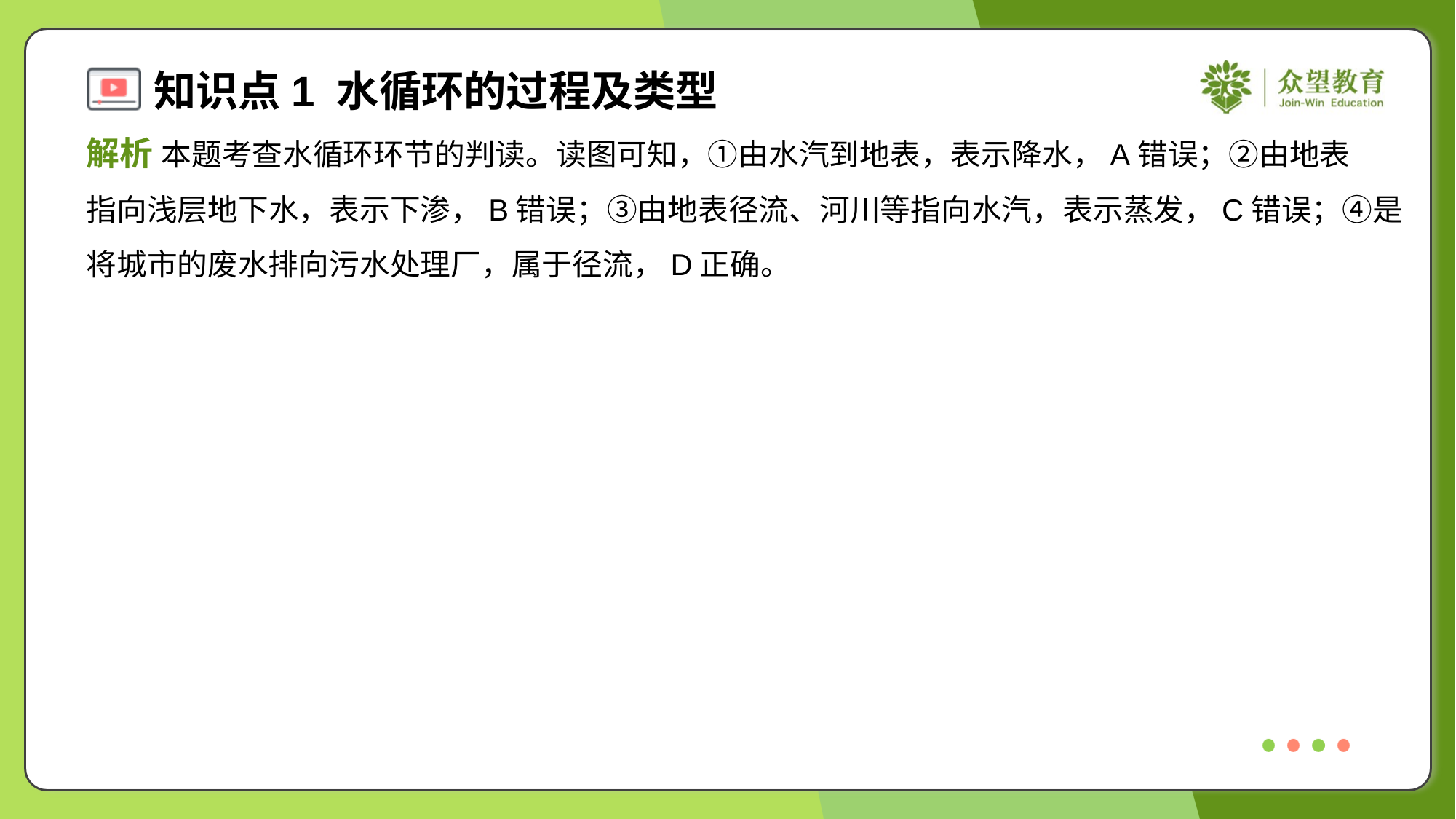

解析 本题考查水循环环节的判读。读图可知，①由水汽到地表，表示降水，A错误；②由地表
指向浅层地下水，表示下渗，B错误；③由地表径流、河川等指向水汽，表示蒸发，C错误；④是
将城市的废水排向污水处理厂，属于径流，D正确。